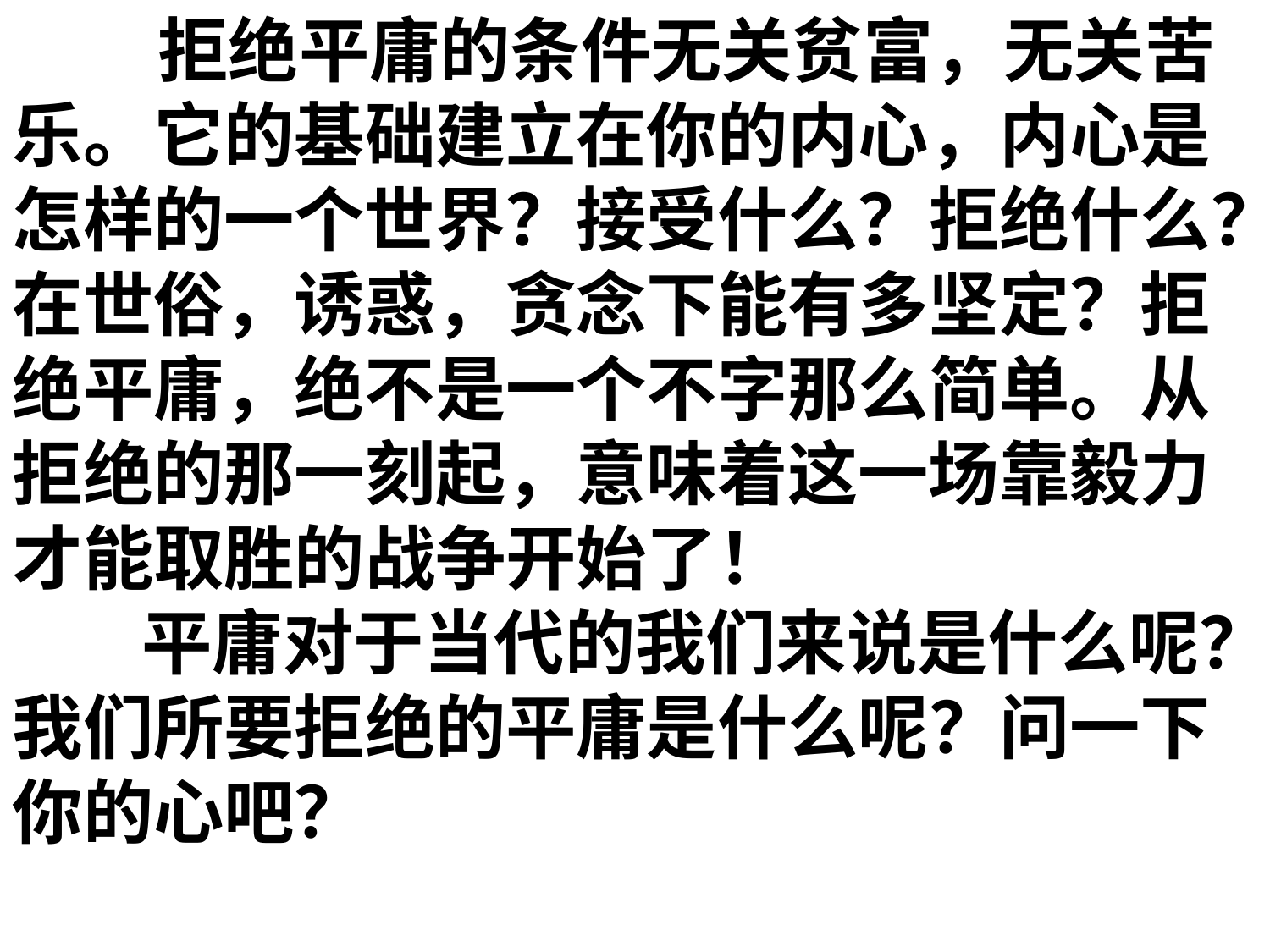

拒绝平庸的条件无关贫富，无关苦乐。它的基础建立在你的内心，内心是怎样的一个世界？接受什么？拒绝什么？在世俗，诱惑，贪念下能有多坚定？拒绝平庸，绝不是一个不字那么简单。从拒绝的那一刻起，意味着这一场靠毅力才能取胜的战争开始了！
       平庸对于当代的我们来说是什么呢？我们所要拒绝的平庸是什么呢？问一下你的心吧？